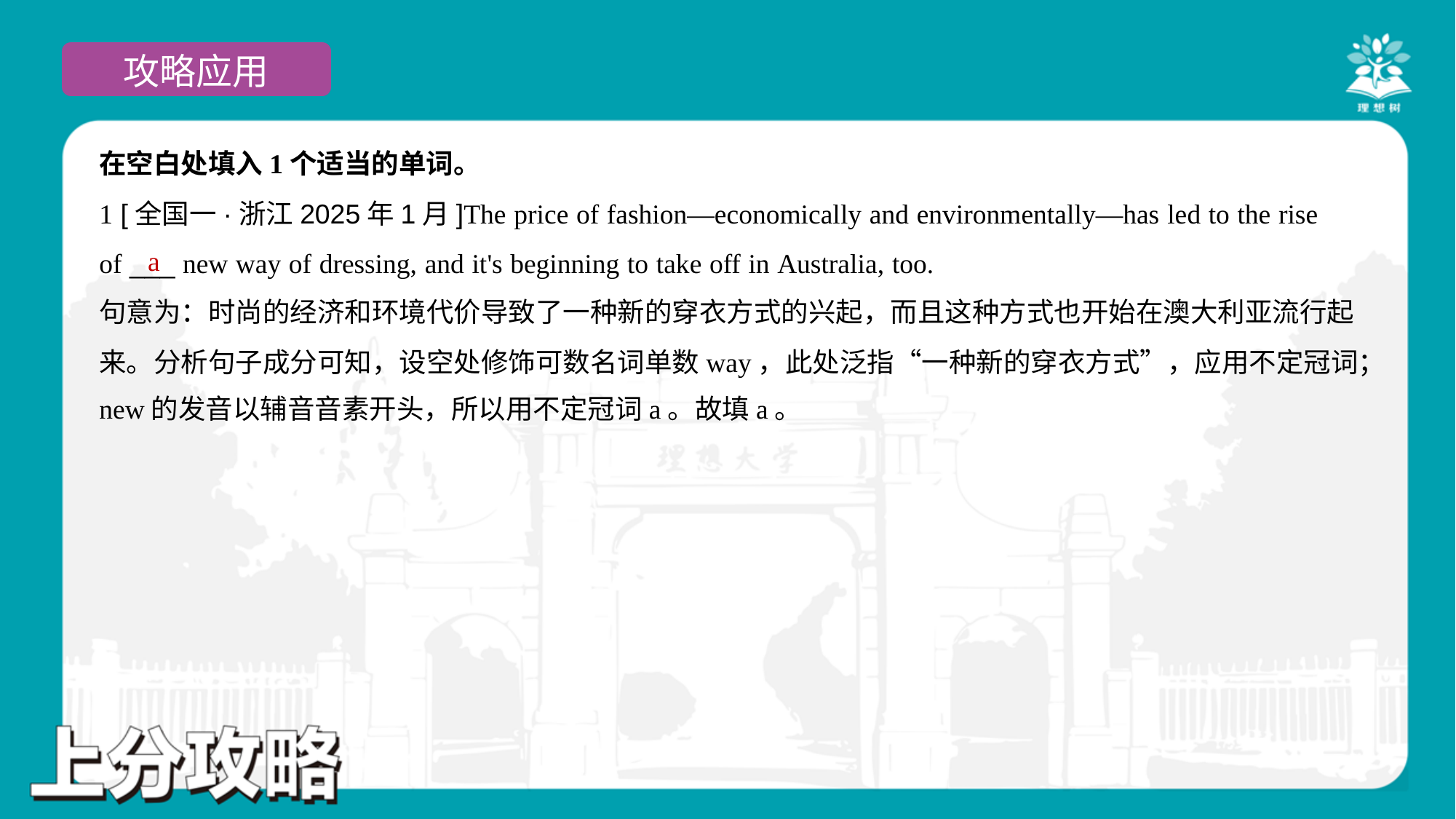

在空白处填入1个适当的单词。
1 [全国一·浙江2025年1月]The price of fashion—economically and environmentally—has led to the rise
of ___ new way of dressing, and it's beginning to take off in Australia, too.
a
句意为：时尚的经济和环境代价导致了一种新的穿衣方式的兴起，而且这种方式也开始在澳大利亚流行起
来。分析句子成分可知，设空处修饰可数名词单数way，此处泛指“一种新的穿衣方式”，应用不定冠词；
new的发音以辅音音素开头，所以用不定冠词a。故填a。